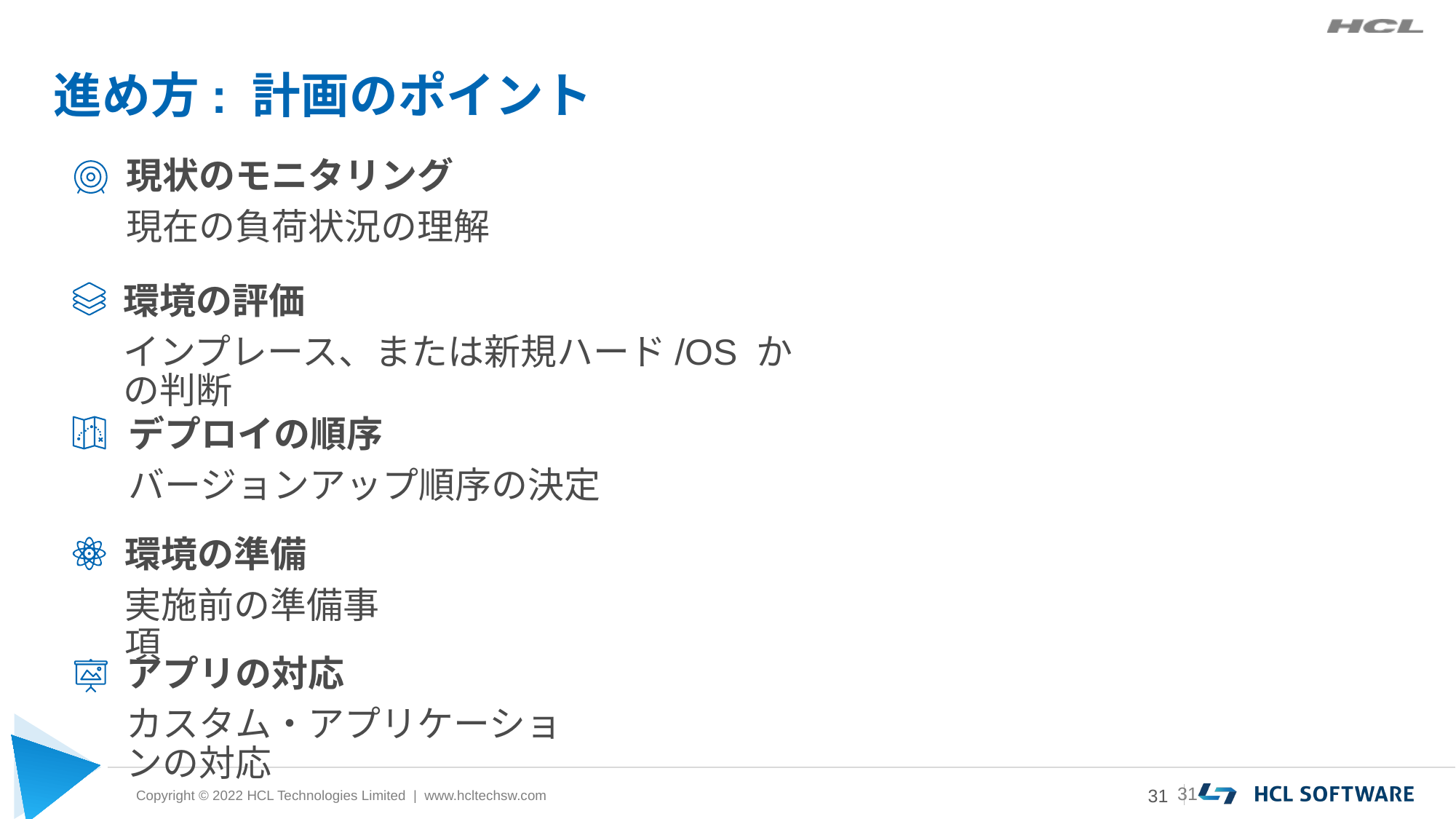

# 進め方: 計画のポイント
現状のモニタリング
現在の負荷状況の理解

環境の評価
インプレース、または新規ハード/OS かの判断
デプロイの順序
バージョンアップ順序の決定

環境の準備
実施前の準備事項

アプリの対応
カスタム・アプリケーションの対応

31